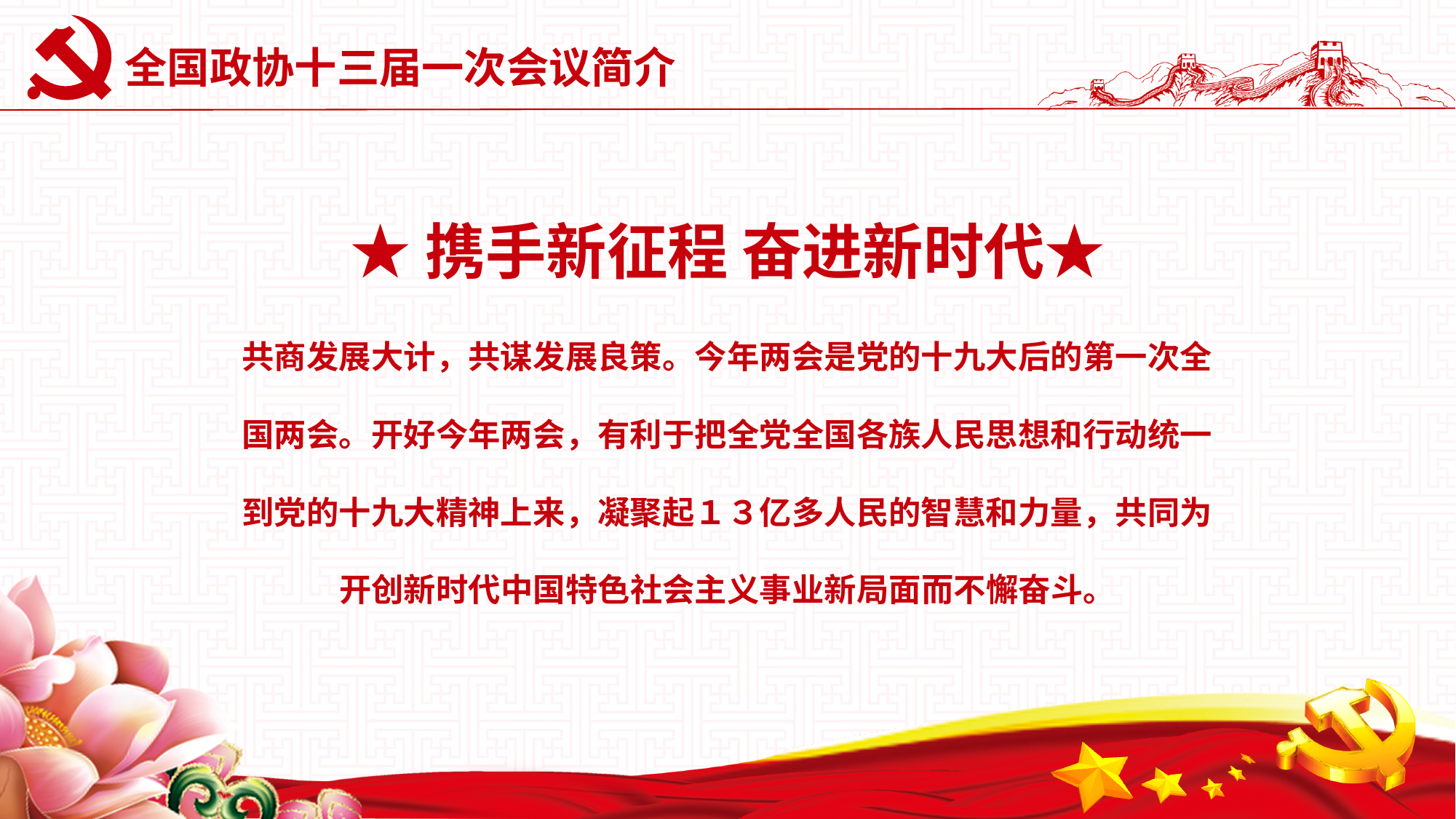

# 全国政协十三届一次会议简介
★携手新征程 奋进新时代★
共商发展大计，共谋发展良策。今年两会是党的十九大后的第一次全国两会。开好今年两会，有利于把全党全国各族人民思想和行动统一到党的十九大精神上来，凝聚起１３亿多人民的智慧和力量，共同为开创新时代中国特色社会主义事业新局面而不懈奋斗。